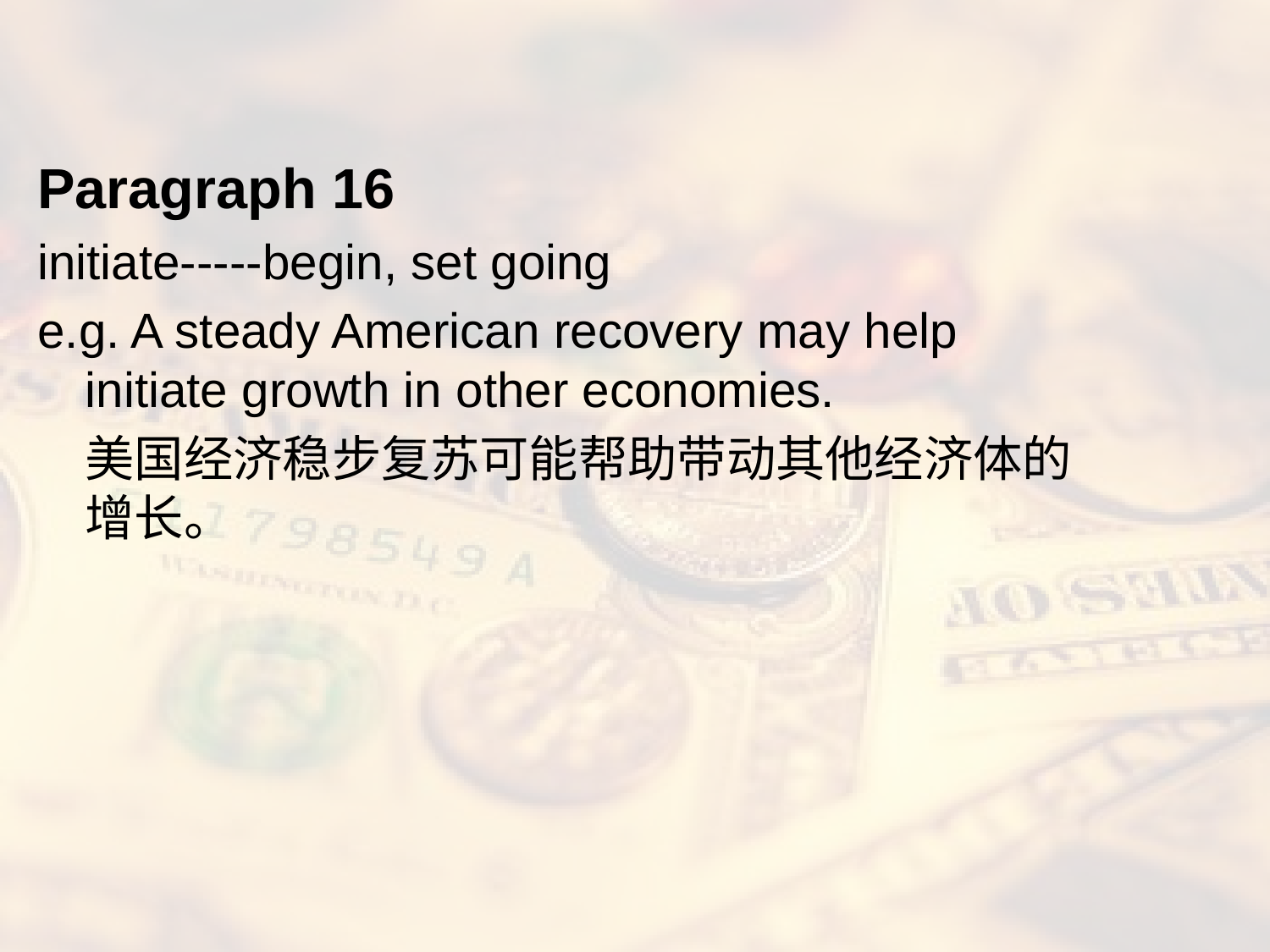

#
Paragraph 16
initiate-----begin, set going
e.g. A steady American recovery may help initiate growth in other economies.
	美国经济稳步复苏可能帮助带动其他经济体的增长。